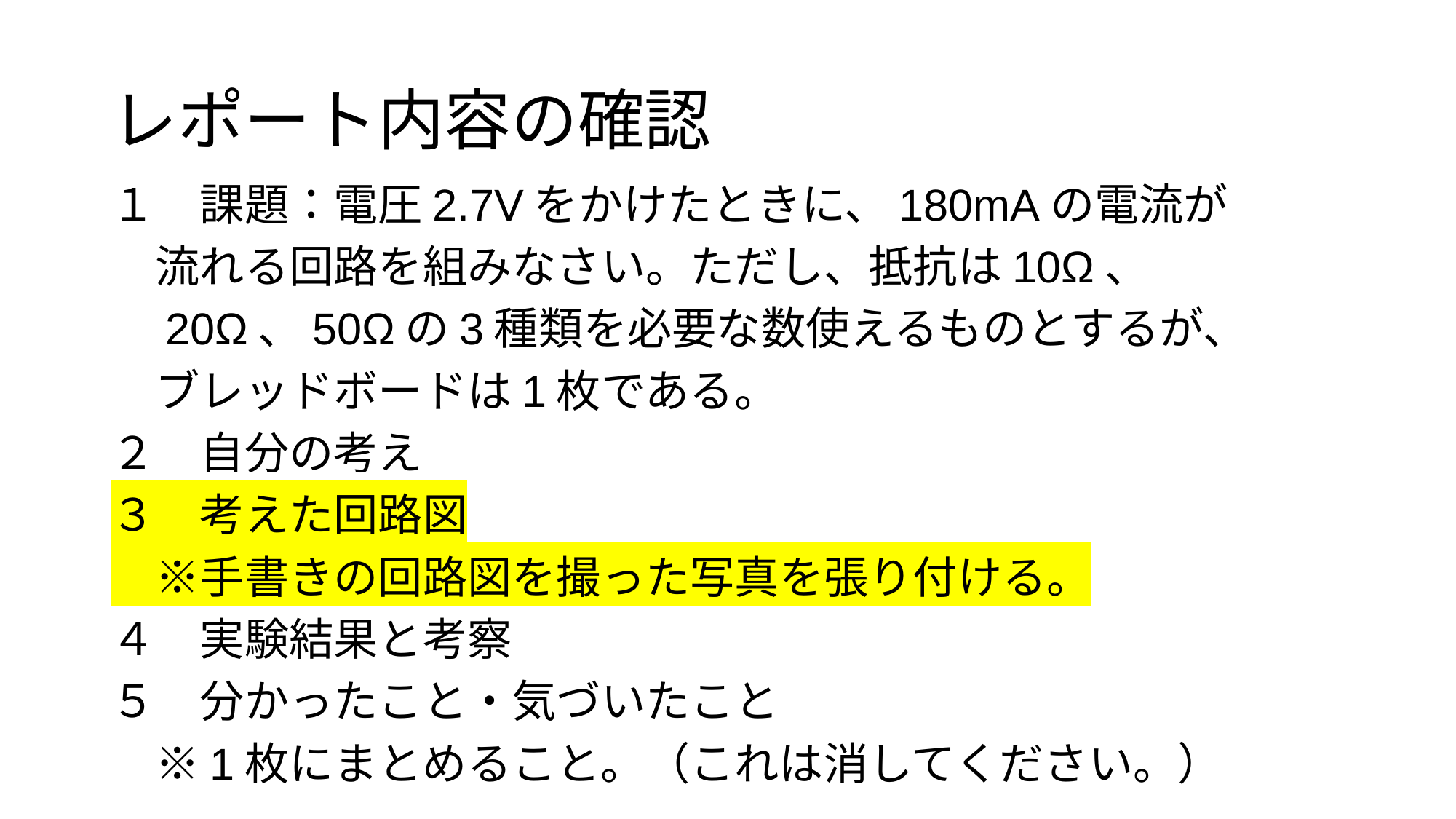

# レポート内容の確認
１　課題：電圧2.7Vをかけたときに、180mAの電流が
　流れる回路を組みなさい。ただし、抵抗は10Ω、
　20Ω、50Ωの3種類を必要な数使えるものとするが、
　ブレッドボードは1枚である。
２　自分の考え
３　考えた回路図
　※手書きの回路図を撮った写真を張り付ける。
４　実験結果と考察
５　分かったこと・気づいたこと
　※1枚にまとめること。（これは消してください。）